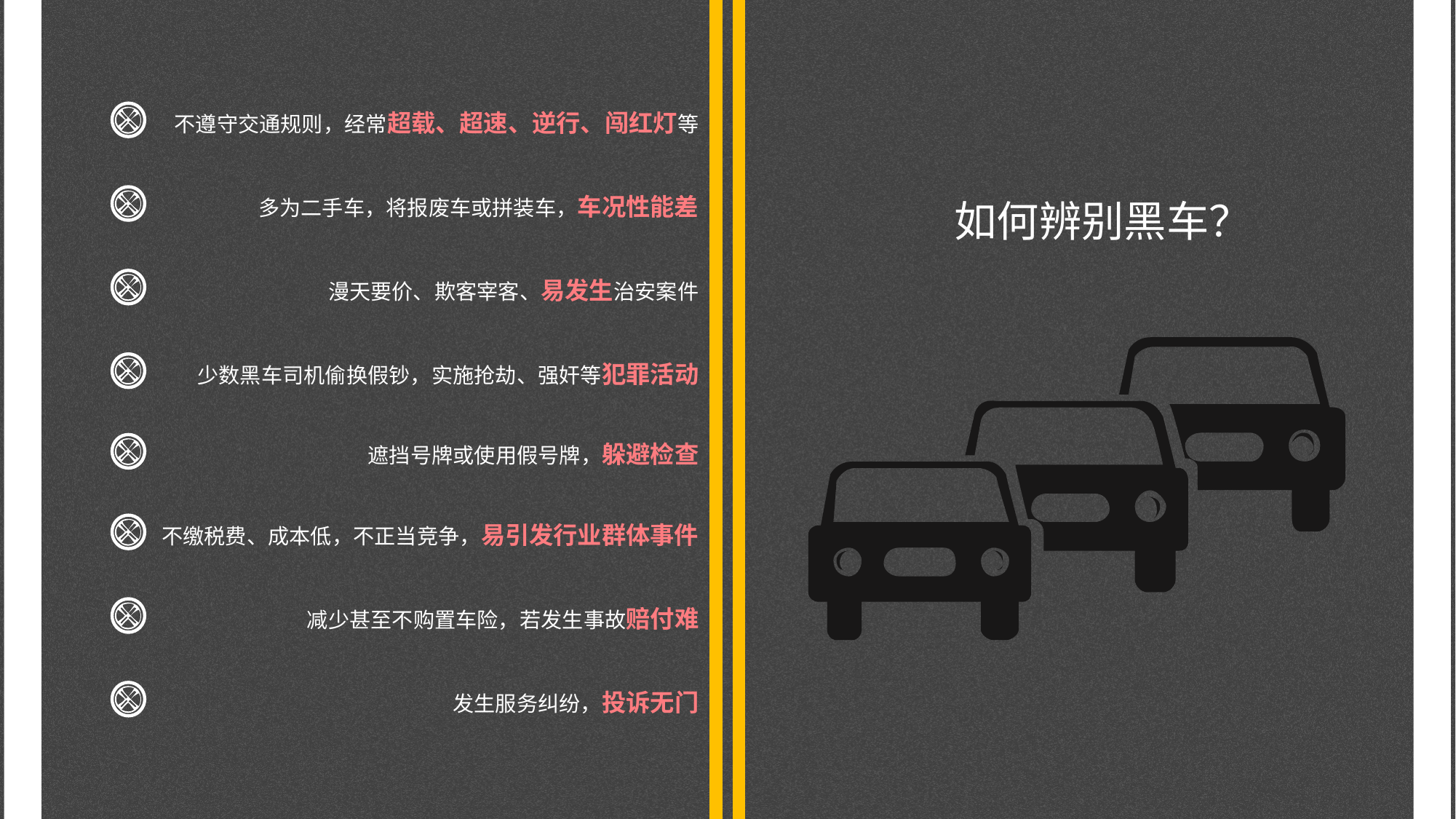

不遵守交通规则，经常超载、超速、逆行、闯红灯等

如何辨别黑车？
多为二手车，将报废车或拼装车，车况性能差

漫天要价、欺客宰客、易发生治安案件

少数黑车司机偷换假钞，实施抢劫、强奸等犯罪活动

遮挡号牌或使用假号牌，躲避检查

不缴税费、成本低，不正当竞争，易引发行业群体事件

减少甚至不购置车险，若发生事故赔付难

发生服务纠纷，投诉无门